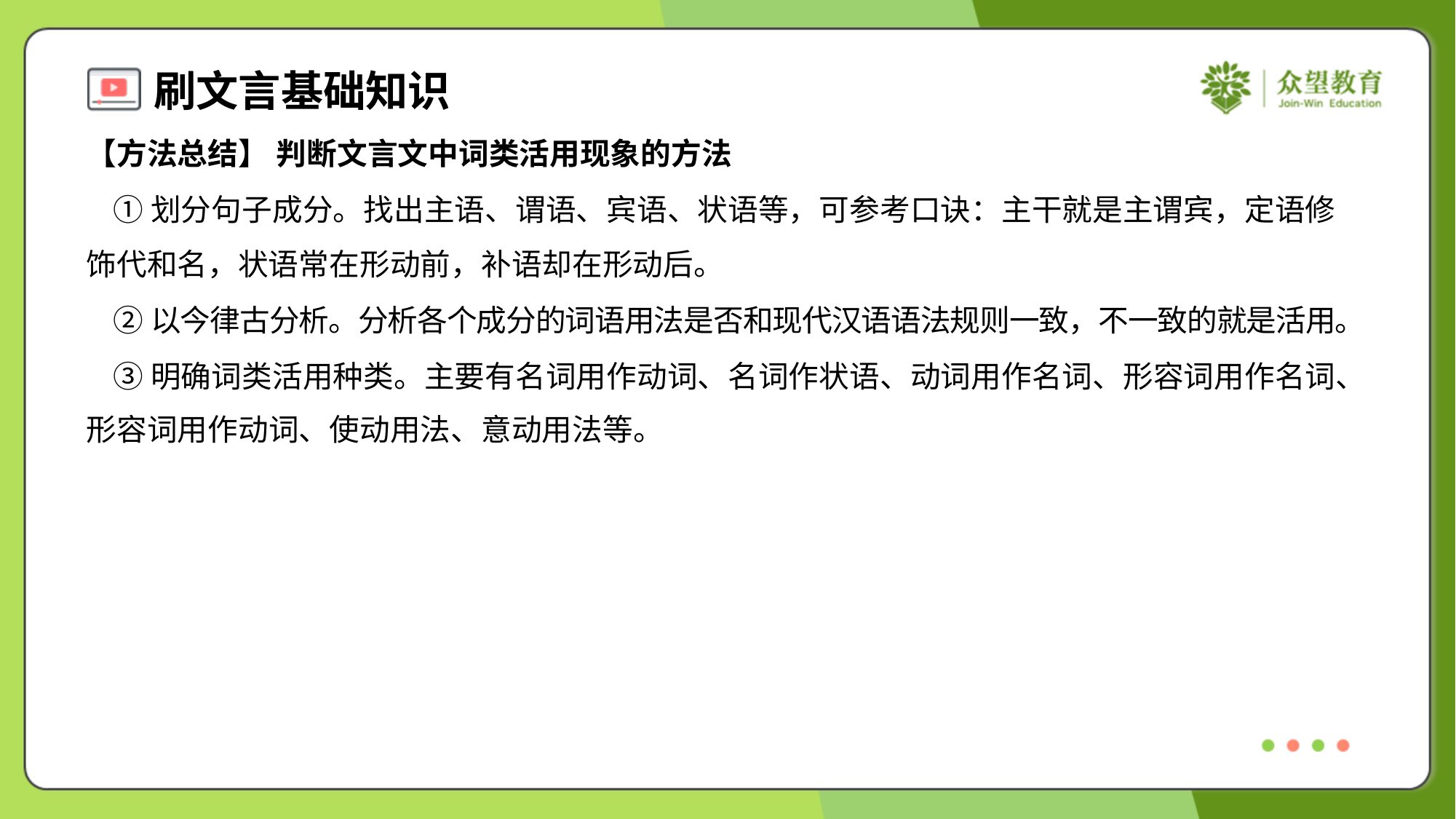

【方法总结】 判断文言文中词类活用现象的方法
    ①划分句子成分。找出主语、谓语、宾语、状语等，可参考口诀：主干就是主谓宾，定语修
饰代和名，状语常在形动前，补语却在形动后。
    ②以今律古分析。分析各个成分的词语用法是否和现代汉语语法规则一致，不一致的就是活用。
    ③明确词类活用种类。主要有名词用作动词、名词作状语、动词用作名词、形容词用作名词、
形容词用作动词、使动用法、意动用法等。